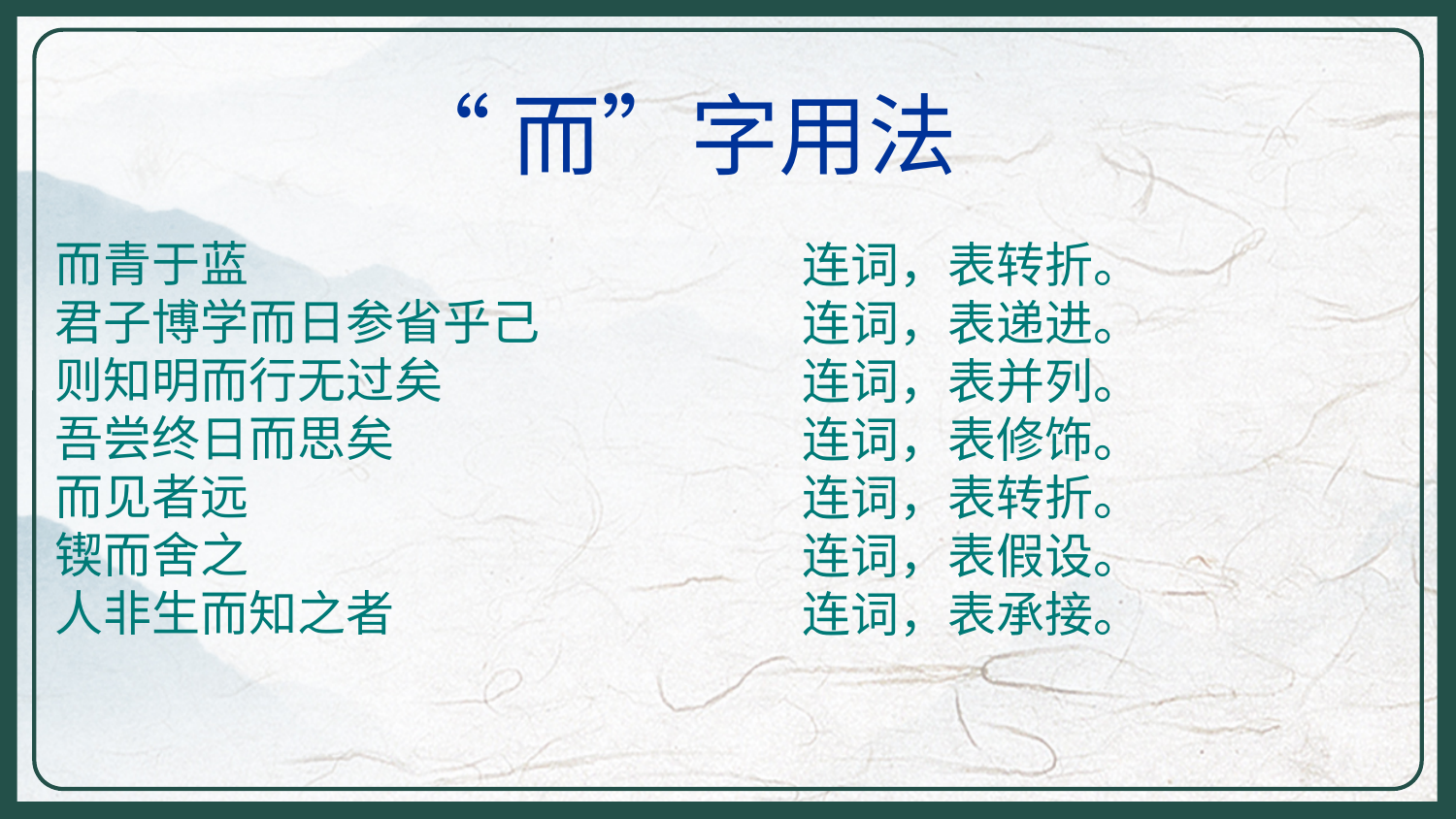

“而”字用法
而青于蓝
君子博学而日参省乎己
则知明而行无过矣
吾尝终日而思矣
而见者远
锲而舍之
人非生而知之者

连词，表转折。
连词，表递进。
连词，表并列。
连词，表修饰。
连词，表转折。
连词，表假设。
连词，表承接。